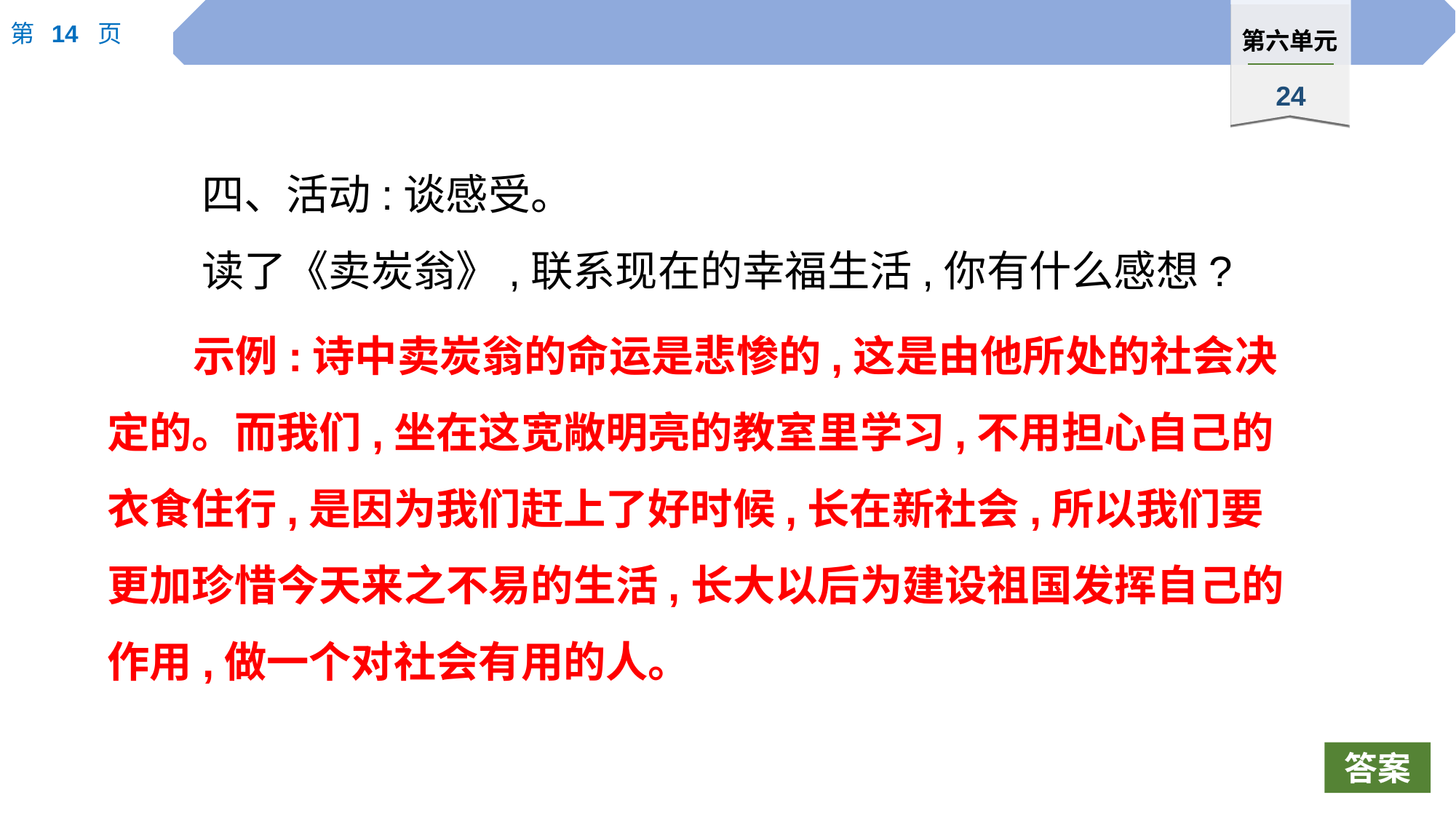

四、活动:谈感受。
读了《卖炭翁》,联系现在的幸福生活,你有什么感想?
示例:诗中卖炭翁的命运是悲惨的,这是由他所处的社会决定的。而我们,坐在这宽敞明亮的教室里学习,不用担心自己的衣食住行,是因为我们赶上了好时候,长在新社会,所以我们要更加珍惜今天来之不易的生活,长大以后为建设祖国发挥自己的作用,做一个对社会有用的人。
答案